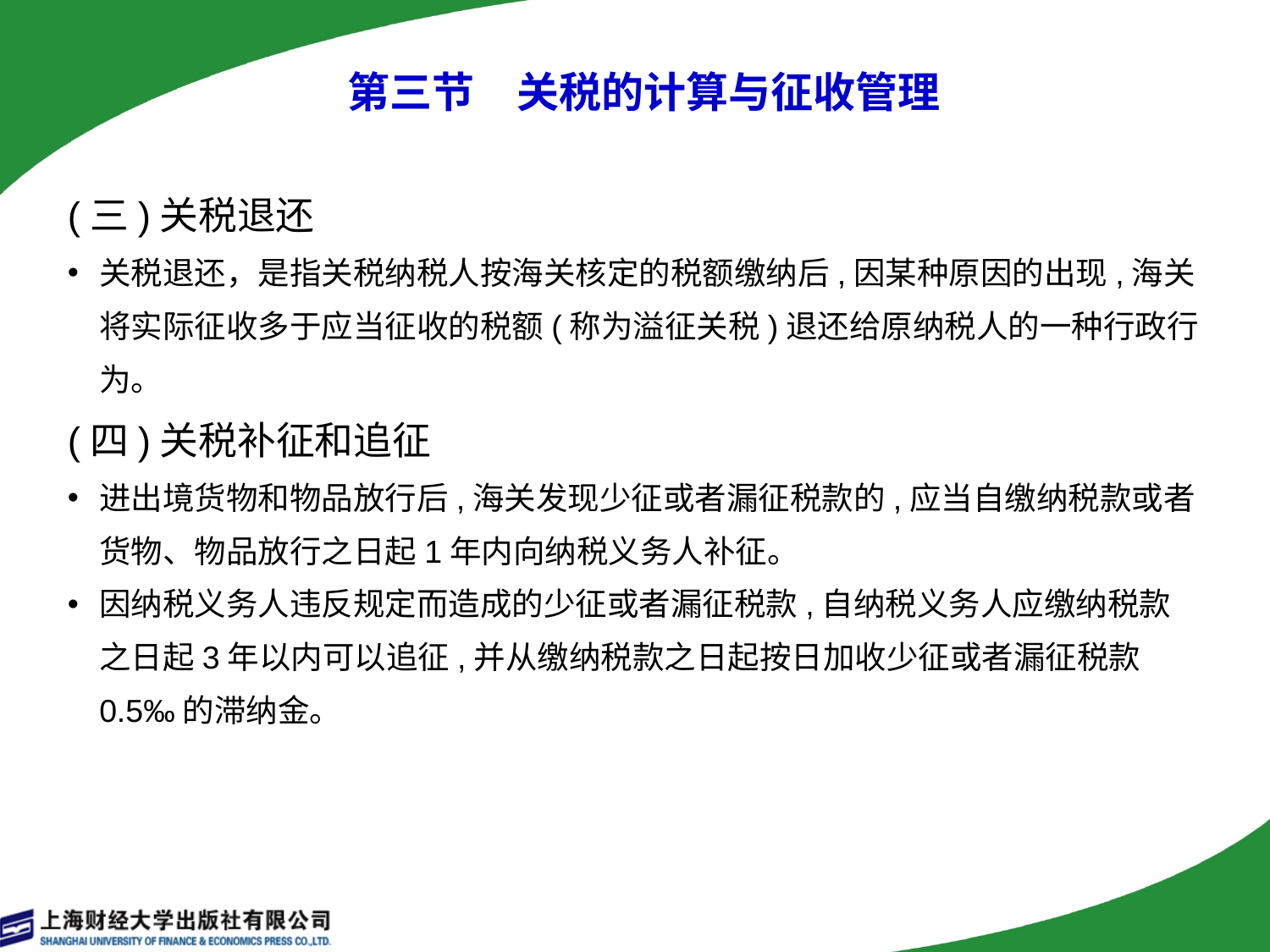

# 第三节　关税的计算与征收管理
(三)关税退还
关税退还，是指关税纳税人按海关核定的税额缴纳后,因某种原因的出现,海关将实际征收多于应当征收的税额(称为溢征关税)退还给原纳税人的一种行政行为。
(四)关税补征和追征
进出境货物和物品放行后,海关发现少征或者漏征税款的,应当自缴纳税款或者货物、物品放行之日起1年内向纳税义务人补征。
因纳税义务人违反规定而造成的少征或者漏征税款,自纳税义务人应缴纳税款之日起3年以内可以追征,并从缴纳税款之日起按日加收少征或者漏征税款0.5‰的滞纳金。